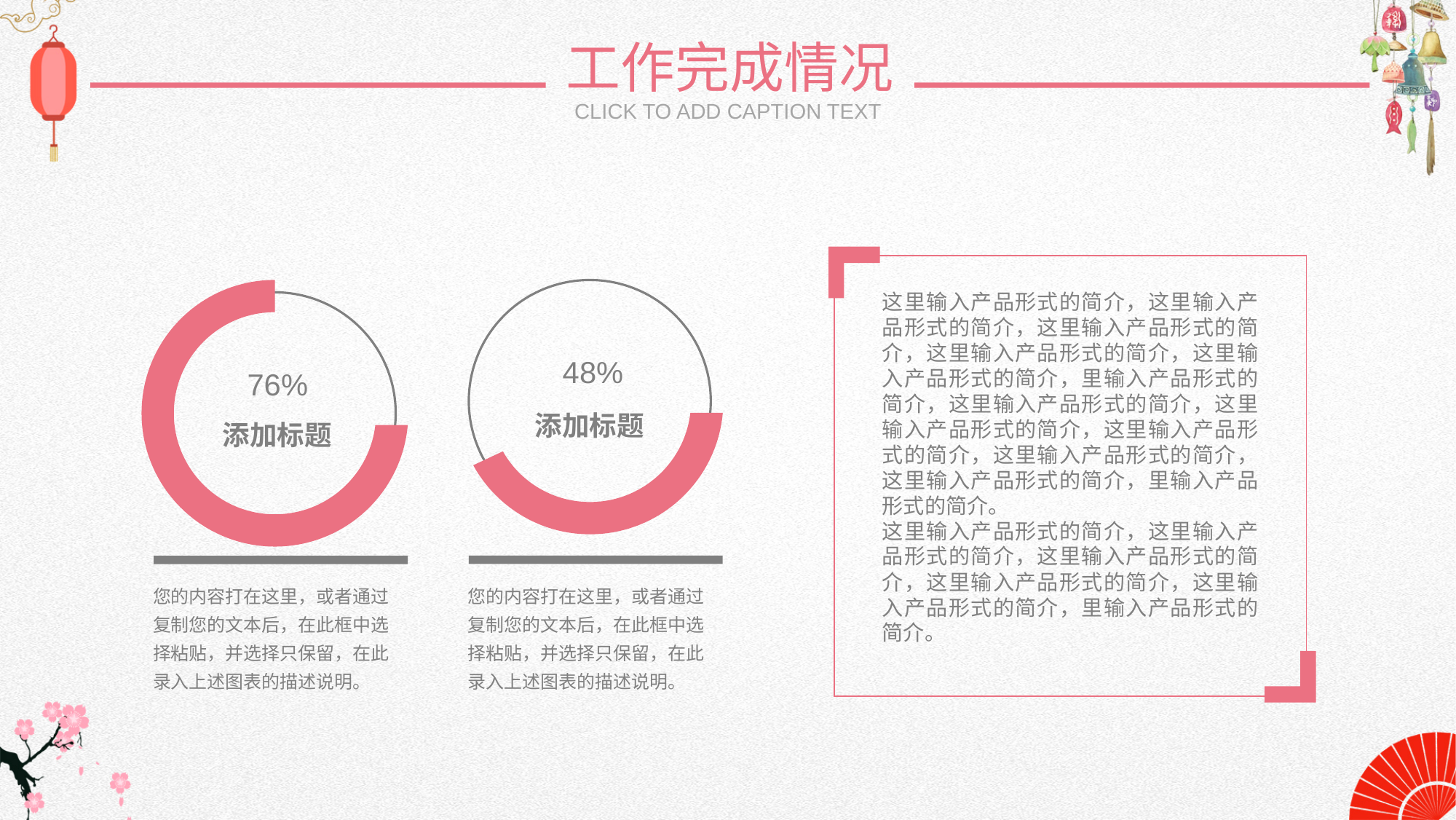

工作完成情况

CLICK TO ADD CAPTION TEXT

这里输入产品形式的简介，这里输入产品形式的简介，这里输入产品形式的简介，这里输入产品形式的简介，这里输入产品形式的简介，里输入产品形式的简介，这里输入产品形式的简介，这里输入产品形式的简介，这里输入产品形式的简介，这里输入产品形式的简介，这里输入产品形式的简介，里输入产品形式的简介。
这里输入产品形式的简介，这里输入产品形式的简介，这里输入产品形式的简介，这里输入产品形式的简介，这里输入产品形式的简介，里输入产品形式的简介。

76%
添加标题

48%
添加标题

您的内容打在这里，或者通过复制您的文本后，在此框中选择粘贴，并选择只保留，在此录入上述图表的描述说明。

您的内容打在这里，或者通过复制您的文本后，在此框中选择粘贴，并选择只保留，在此录入上述图表的描述说明。